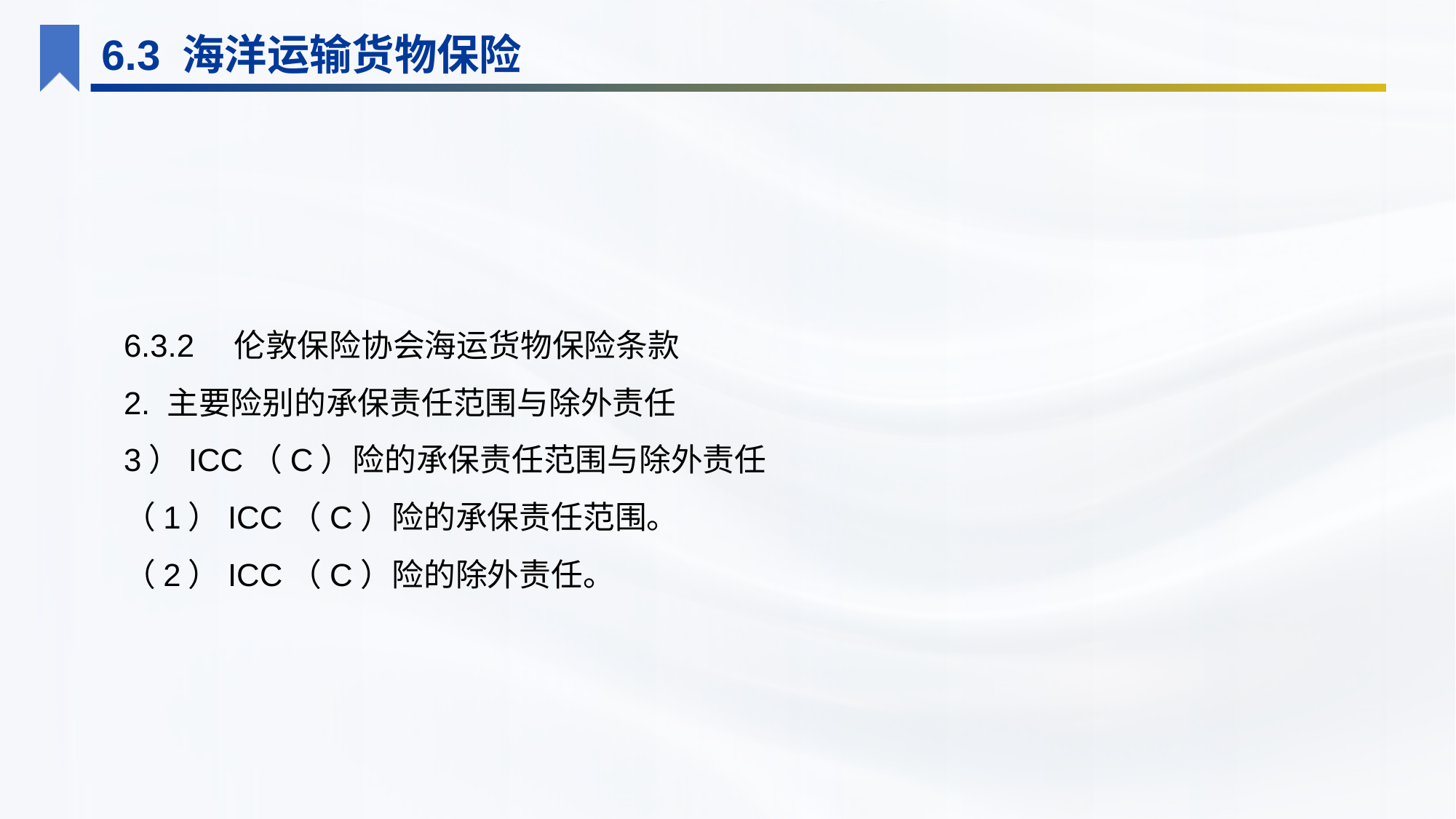

6.3 海洋运输货物保险
6.3.2　伦敦保险协会海运货物保险条款
2. 主要险别的承保责任范围与除外责任
3）ICC（C）险的承保责任范围与除外责任
（1）ICC（C）险的承保责任范围。
（2）ICC（C）险的除外责任。